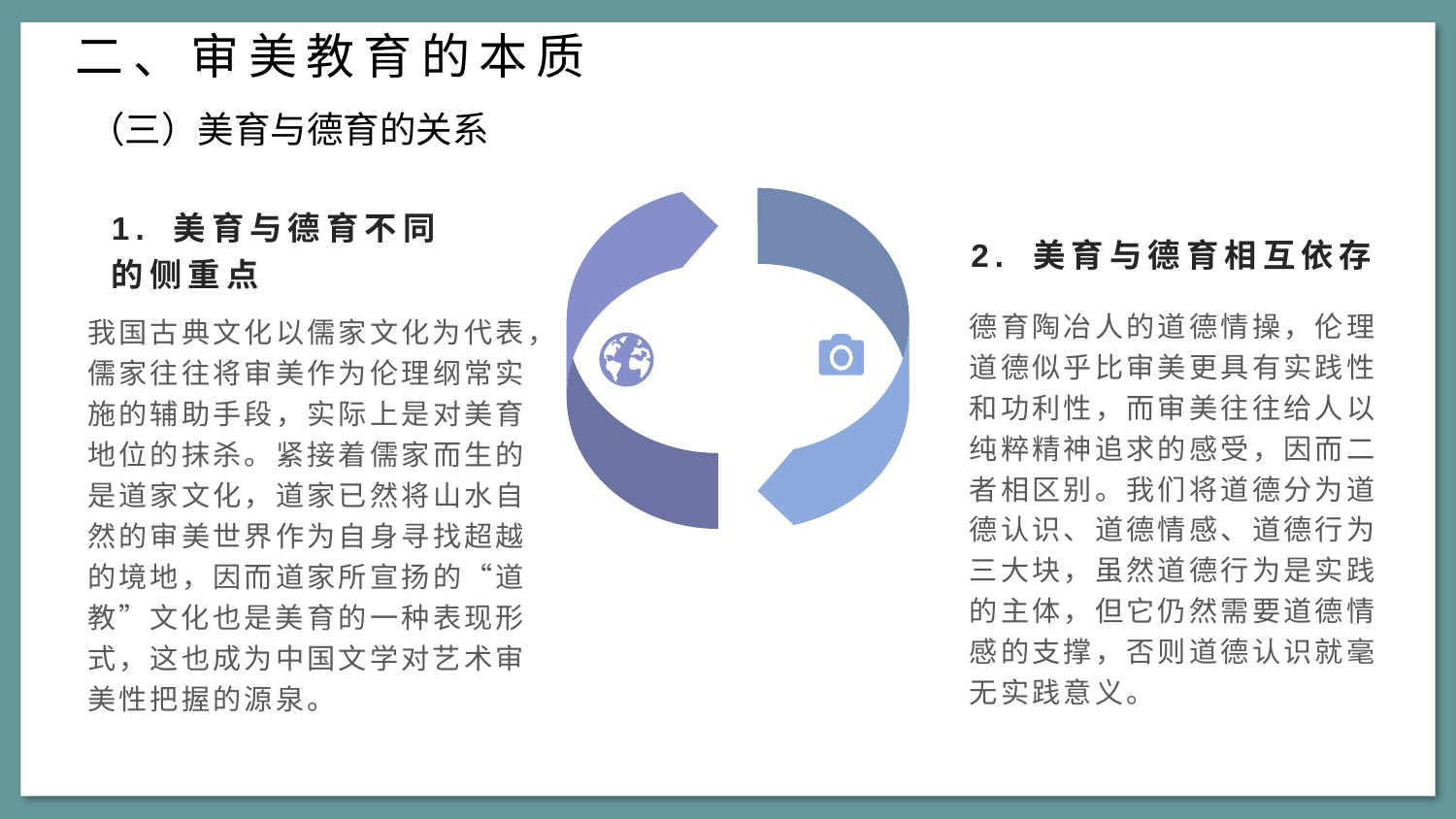

二、审美教育的本质
（三）美育与德育的关系
1. 美育与德育不同的侧重点
2. 美育与德育相互依存

德育陶冶人的道德情操，伦理道德似乎比审美更具有实践性和功利性，而审美往往给人以纯粹精神追求的感受，因而二者相区别。我们将道德分为道德认识、道德情感、道德行为三大块，虽然道德行为是实践的主体，但它仍然需要道德情感的支撑，否则道德认识就毫无实践意义。
我国古典文化以儒家文化为代表，儒家往往将审美作为伦理纲常实施的辅助手段，实际上是对美育地位的抹杀。紧接着儒家而生的是道家文化，道家已然将山水自然的审美世界作为自身寻找超越的境地，因而道家所宣扬的“道教”文化也是美育的一种表现形式，这也成为中国文学对艺术审美性把握的源泉。